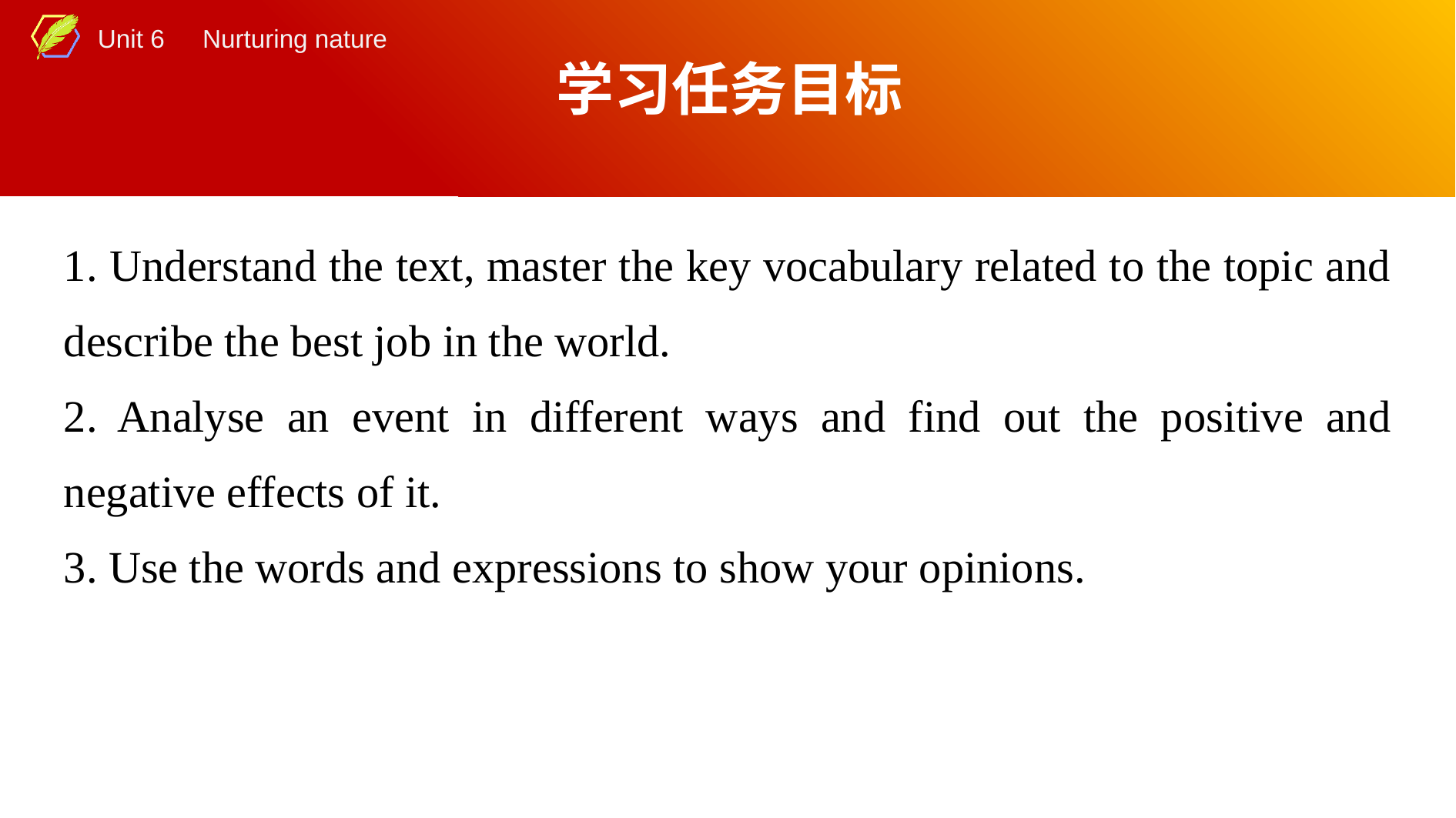

学习任务目标
1. Understand the text, master the key vocabulary related to the topic and describe the best job in the world.
2. Analyse an event in different ways and find out the positive and negative effects of it.
3. Use the words and expressions to show your opinions.